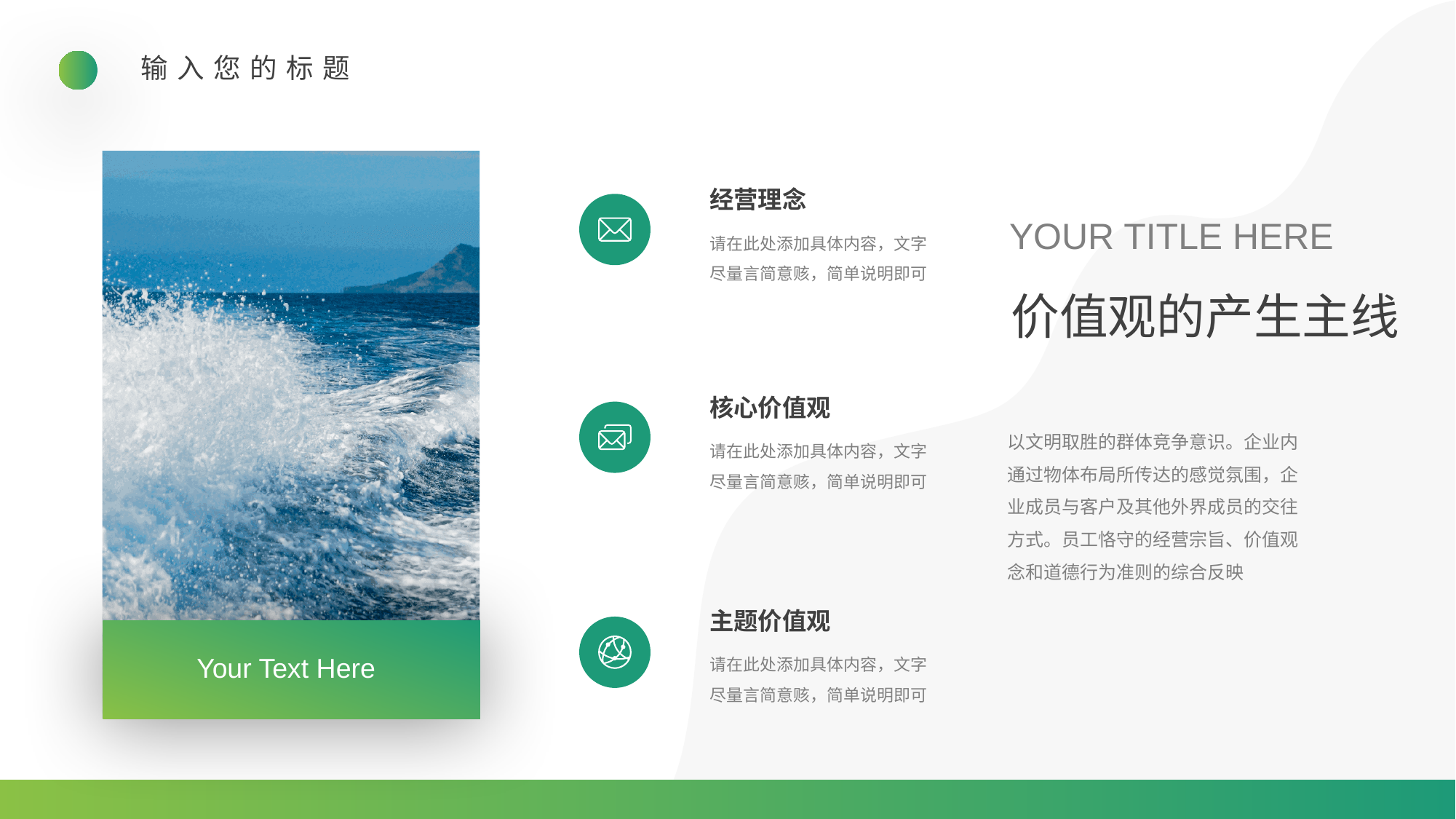

输入您的标题

经营理念

YOUR TITLE HERE

请在此处添加具体内容，文字尽量言简意赅，简单说明即可
价值观的产生主线
核心价值观

以文明取胜的群体竞争意识。企业内通过物体布局所传达的感觉氛围，企业成员与客户及其他外界成员的交往方式。员工恪守的经营宗旨、价值观念和道德行为准则的综合反映

请在此处添加具体内容，文字尽量言简意赅，简单说明即可
主题价值观

请在此处添加具体内容，文字尽量言简意赅，简单说明即可
Your Text Here